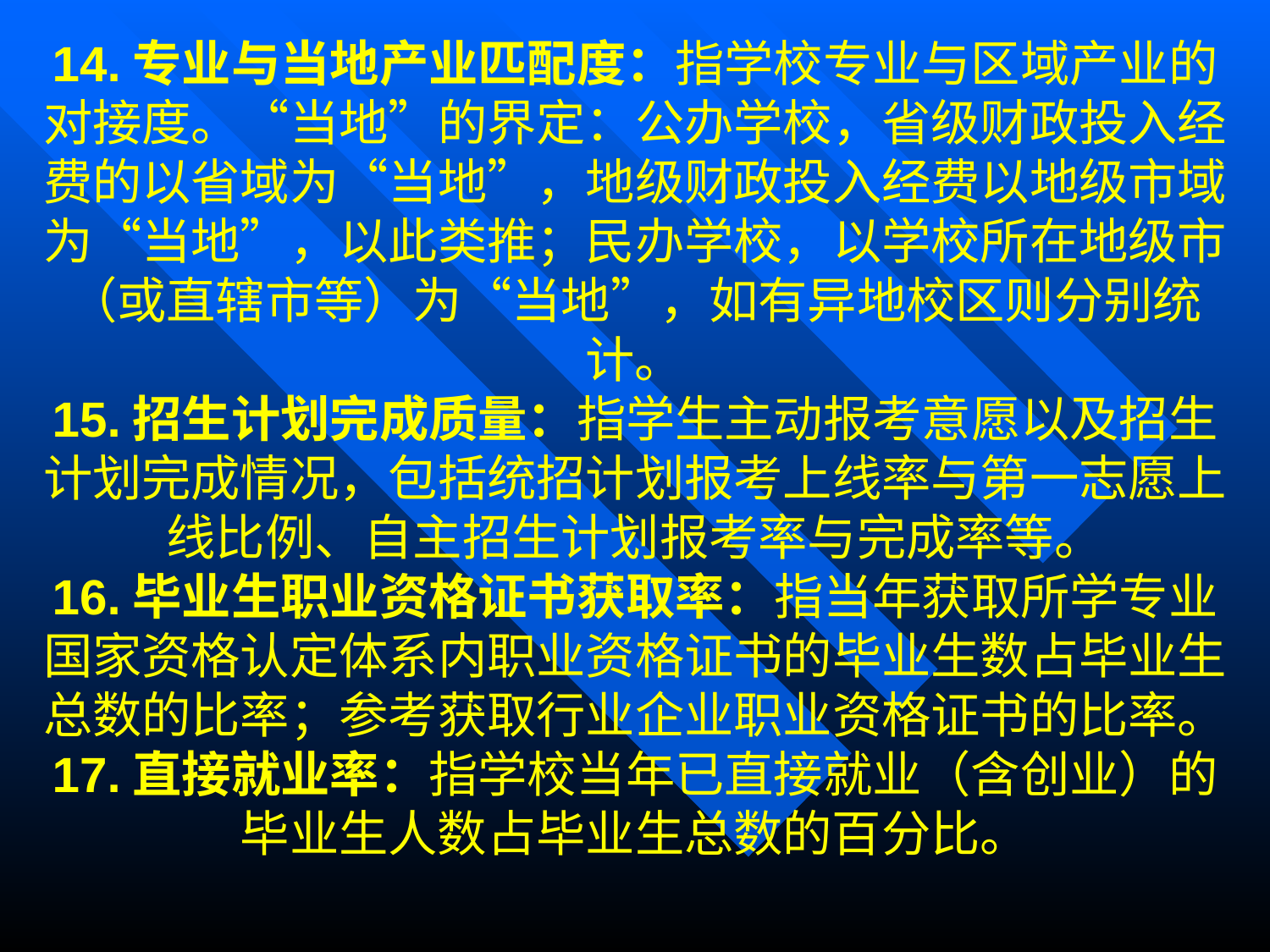

14.专业与当地产业匹配度：指学校专业与区域产业的对接度。“当地”的界定：公办学校，省级财政投入经费的以省域为“当地”，地级财政投入经费以地级市域为“当地”，以此类推；民办学校，以学校所在地级市（或直辖市等）为“当地”，如有异地校区则分别统计。
15.招生计划完成质量：指学生主动报考意愿以及招生计划完成情况，包括统招计划报考上线率与第一志愿上线比例、自主招生计划报考率与完成率等。
16.毕业生职业资格证书获取率：指当年获取所学专业国家资格认定体系内职业资格证书的毕业生数占毕业生总数的比率；参考获取行业企业职业资格证书的比率。
17.直接就业率：指学校当年已直接就业（含创业）的毕业生人数占毕业生总数的百分比。